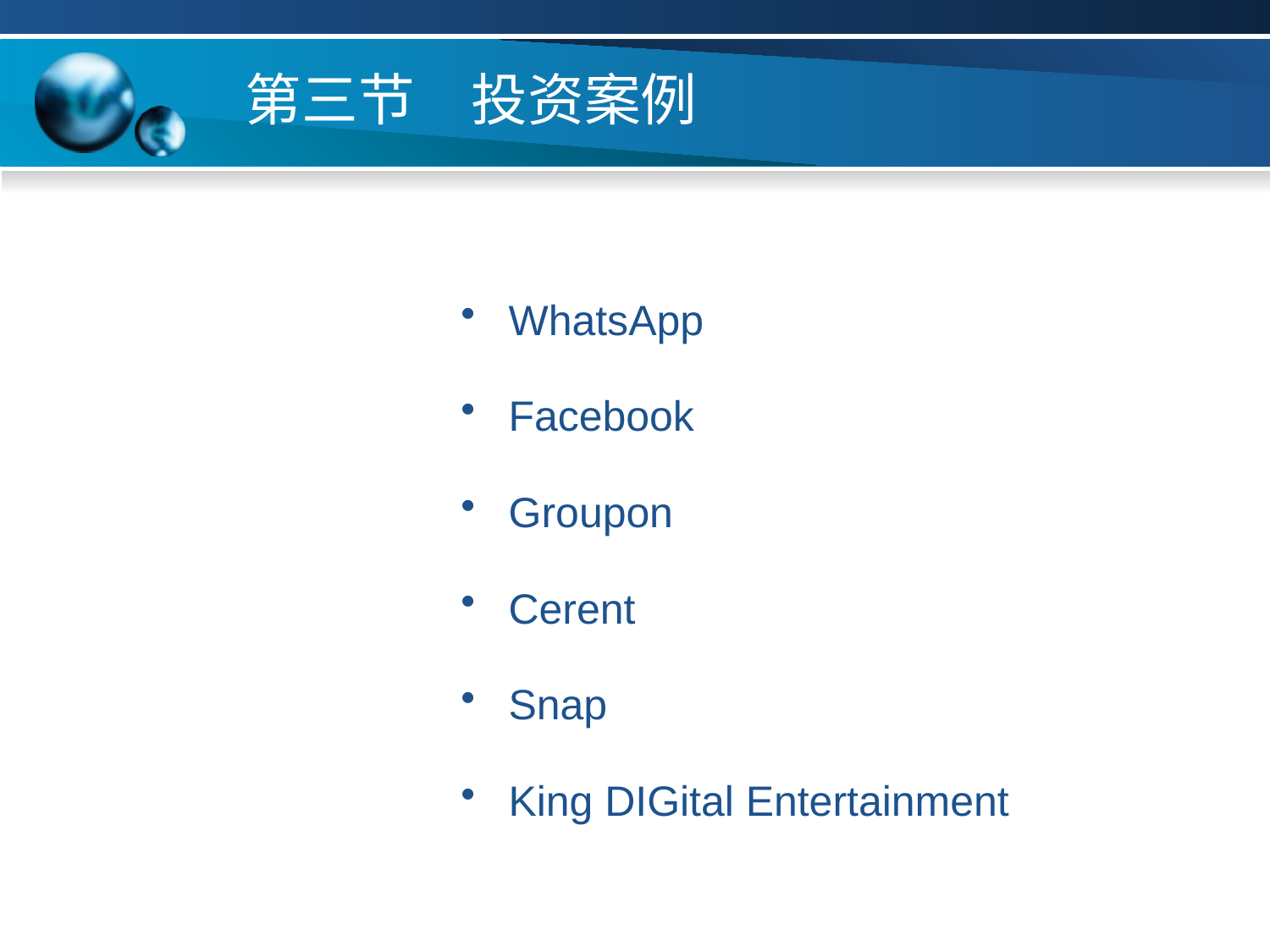

# 第三节　投资案例
WhatsApp
Facebook
Groupon
Cerent
Snap
King DIGital Entertainment